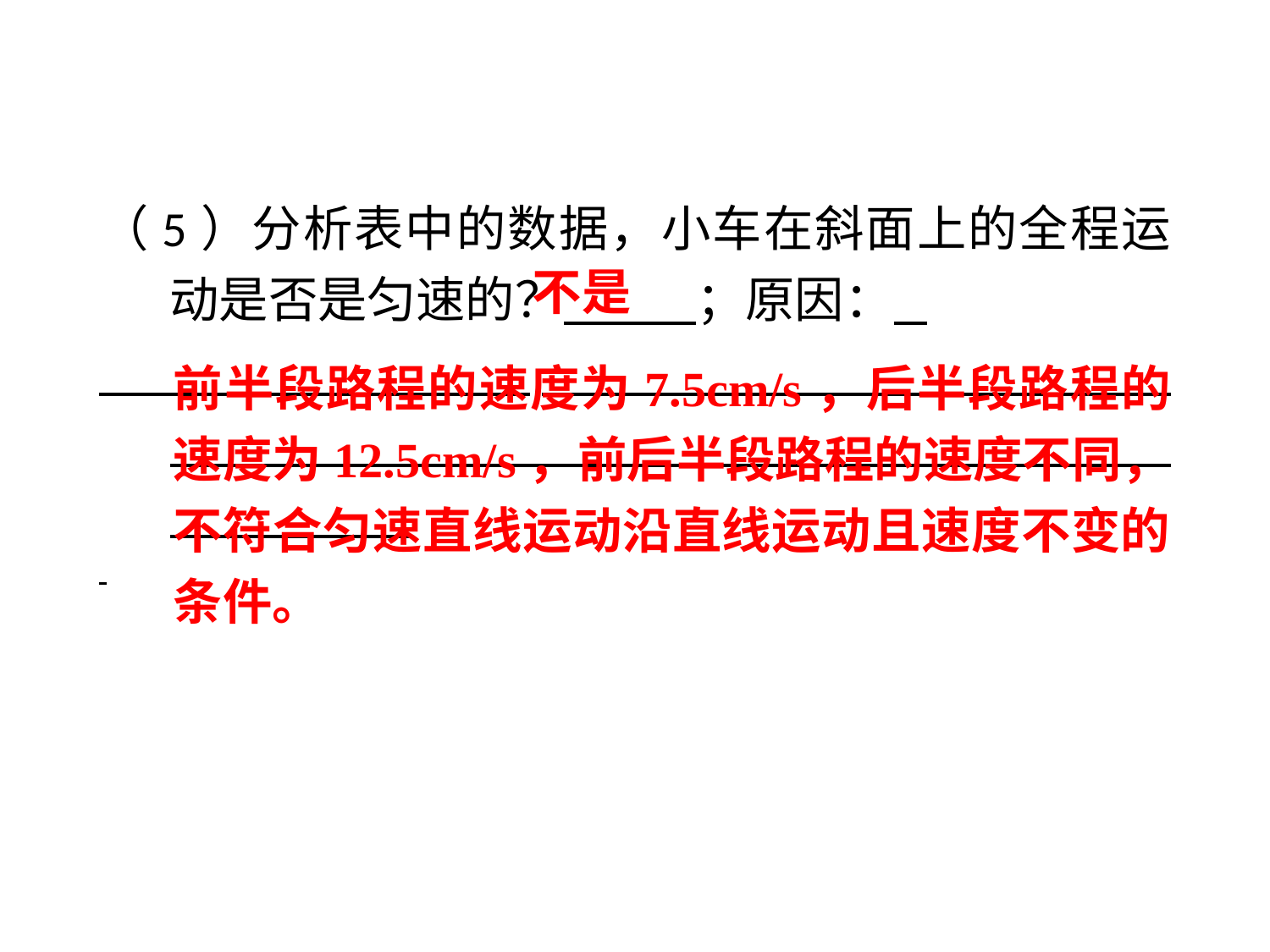

（5）分析表中的数据，小车在斜面上的全程运动是否是匀速的？            ；原因：

不是
前半段路程的速度为7.5cm/s，后半段路程的速度为12.5cm/s，前后半段路程的速度不同，不符合匀速直线运动沿直线运动且速度不变的条件。